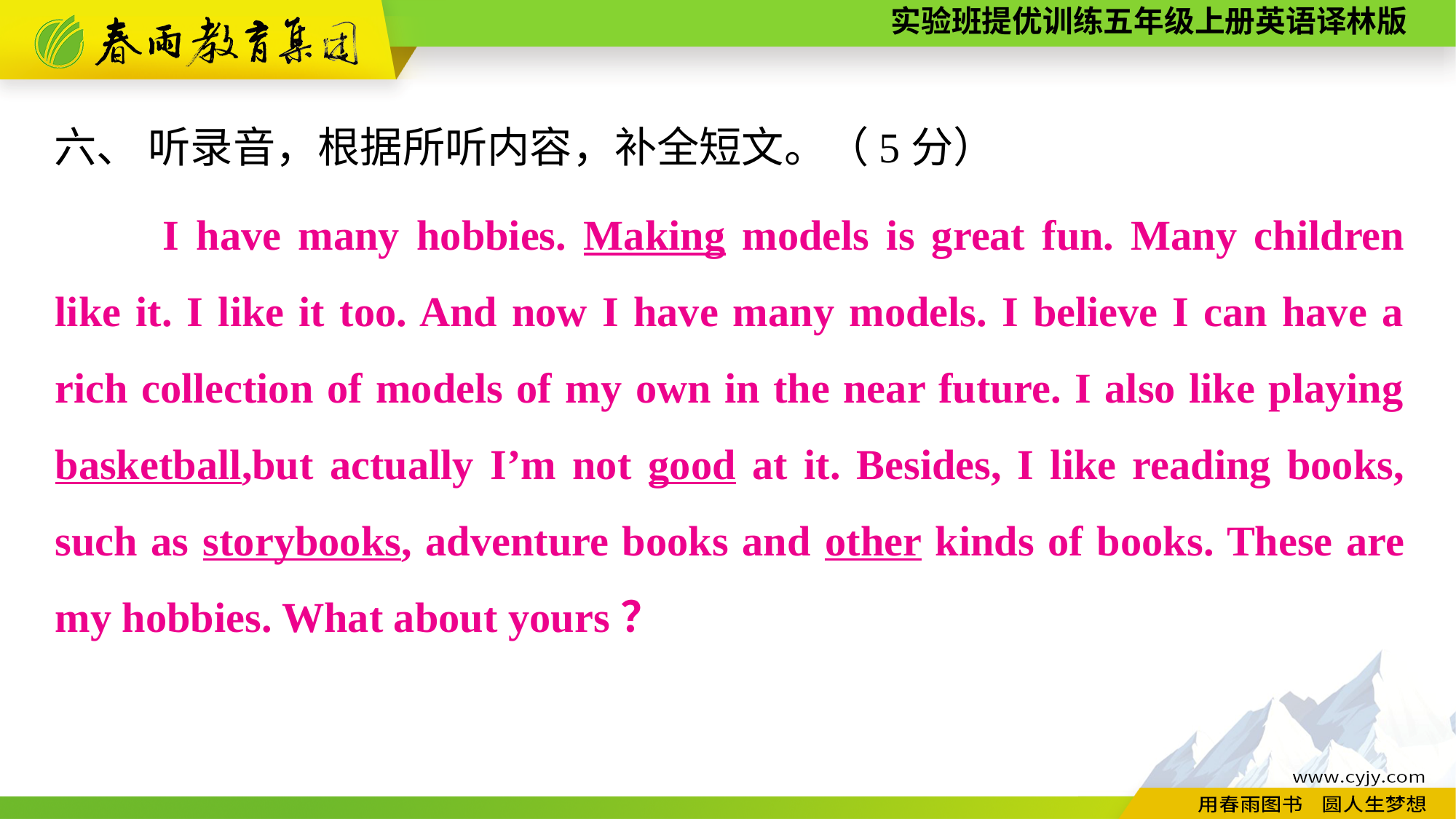

六、 听录音，根据所听内容，补全短文。（5分）
　　I have many hobbies. Making models is great fun. Many children like it. I like it too. And now I have many models. I believe I can have a rich collection of models of my own in the near future. I also like playing basketball,but actually I’m not good at it. Besides, I like reading books, such as storybooks, adventure books and other kinds of books. These are my hobbies. What about yours？